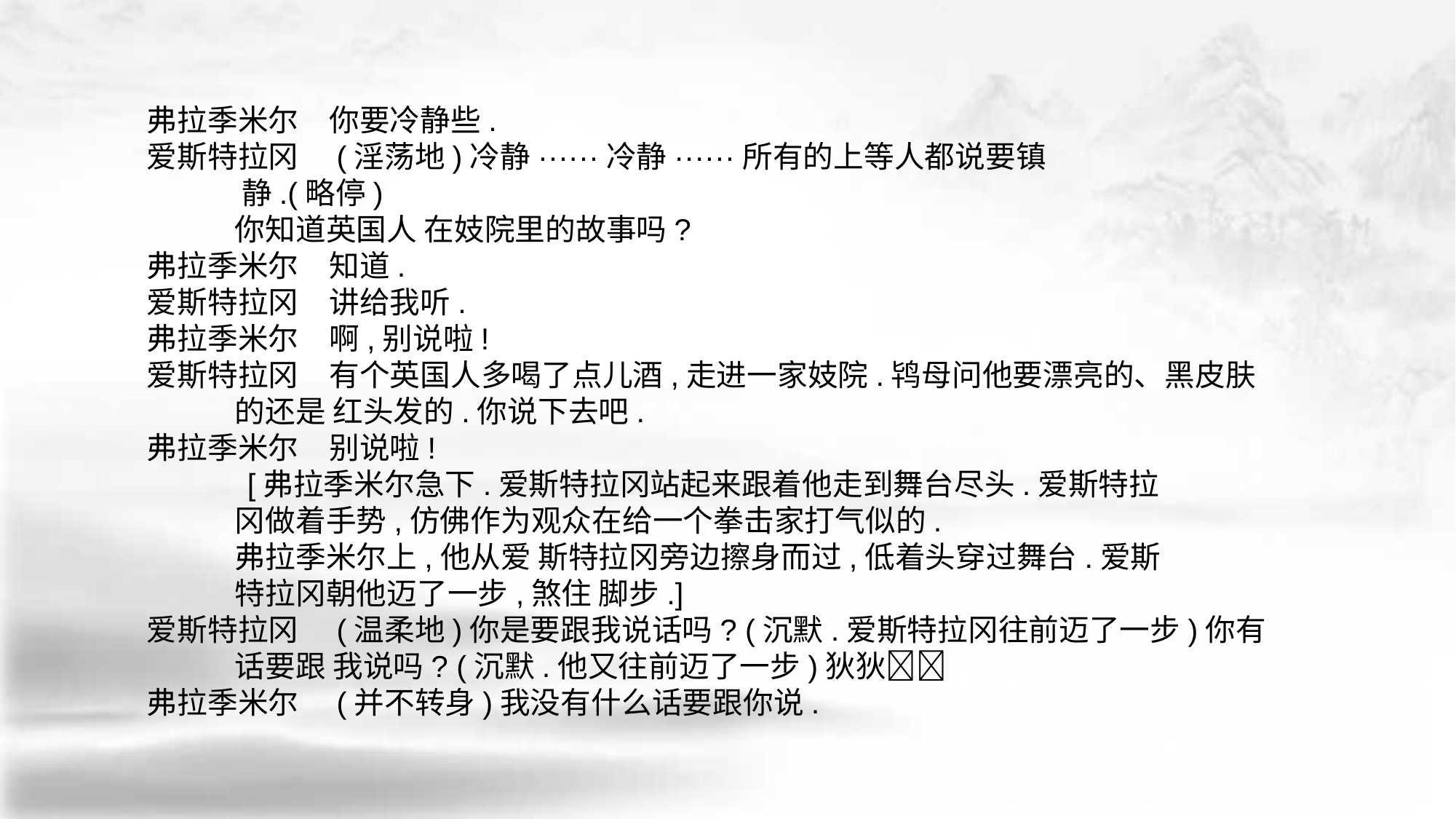

弗拉季米尔　你要冷静些.
爱斯特拉冈　(淫荡地)冷静······冷静······所有的上等人都说要镇
             静.(略停)
            你知道英国人 在妓院里的故事吗?
弗拉季米尔　知道.
爱斯特拉冈　讲给我听.
弗拉季米尔　啊,别说啦!
爱斯特拉冈　有个英国人多喝了点儿酒,走进一家妓院.鸨母问他要漂亮的、黑皮肤
            的还是 红头发的.你说下去吧.
弗拉季米尔　别说啦!
            [弗拉季米尔急下.爱斯特拉冈站起来跟着他走到舞台尽头.爱斯特拉
            冈做着手势,仿佛作为观众在给一个拳击家打气似的.
            弗拉季米尔上,他从爱 斯特拉冈旁边擦身而过,低着头穿过舞台.爱斯
            特拉冈朝他迈了一步,煞住 脚步.]
爱斯特拉冈　(温柔地)你是要跟我说话吗? (沉默.爱斯特拉冈往前迈了一步)你有
            话要跟 我说吗? (沉默.他又往前迈了一步)狄狄􀆺􀆺
弗拉季米尔　(并不转身)我没有什么话要跟你说.